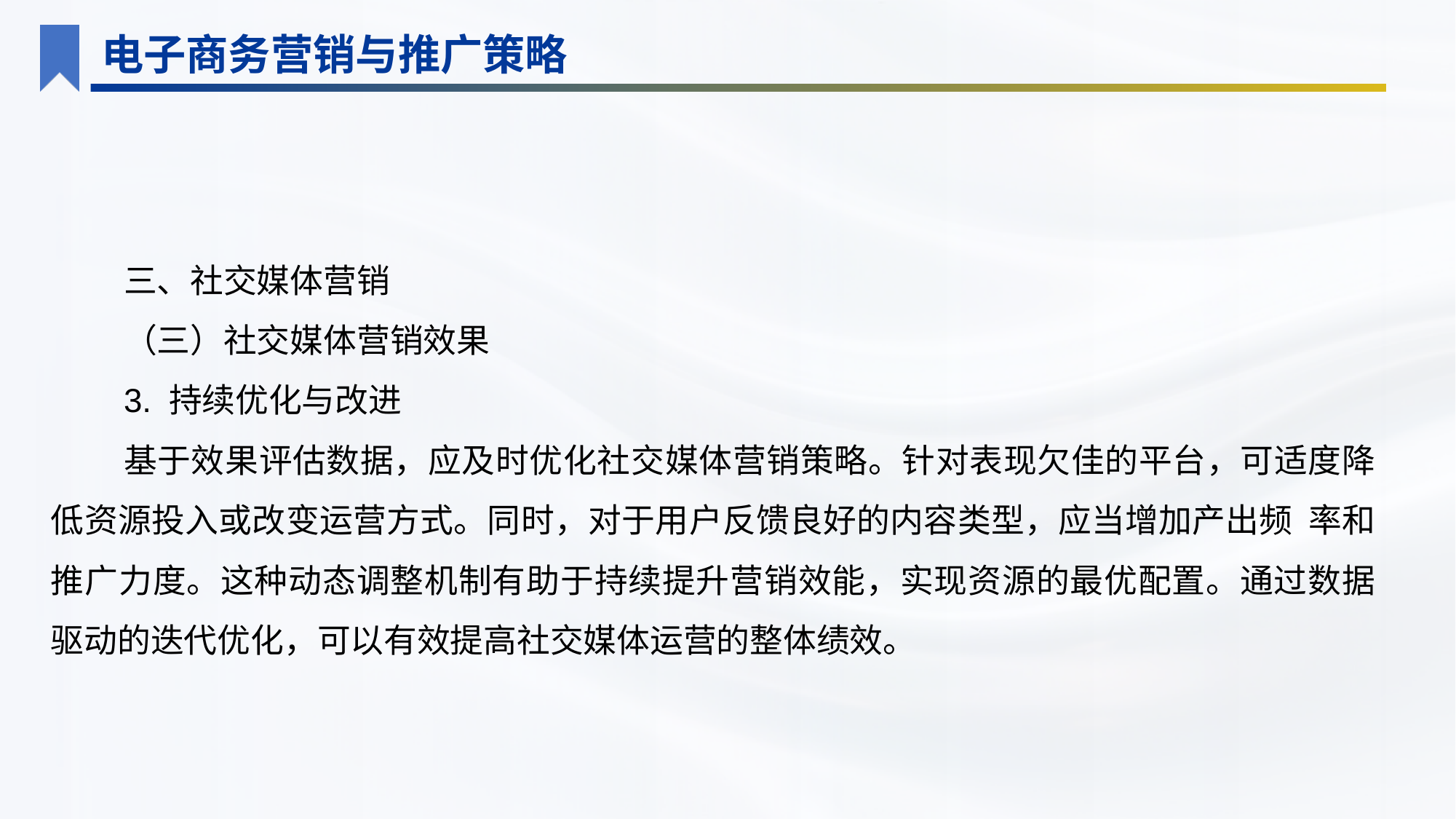

电子商务营销与推广策略
三、社交媒体营销
（三）社交媒体营销效果
3. 持续优化与改进
基于效果评估数据，应及时优化社交媒体营销策略。针对表现欠佳的平台，可适度降低资源投入或改变运营方式。同时，对于用户反馈良好的内容类型，应当增加产出频  率和推广力度。这种动态调整机制有助于持续提升营销效能，实现资源的最优配置。通过数据驱动的迭代优化，可以有效提高社交媒体运营的整体绩效。